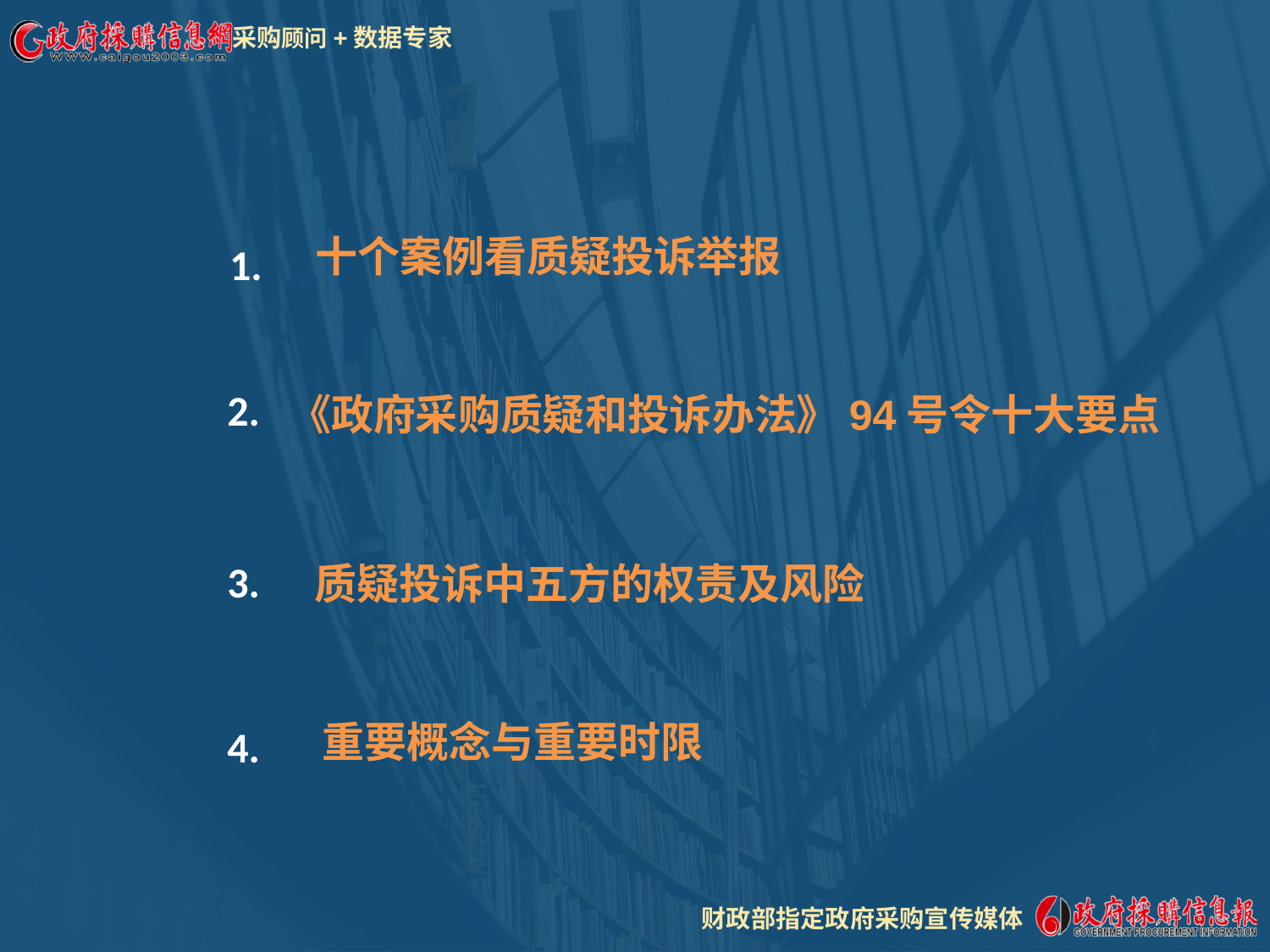

十个案例看质疑投诉举报
         1.
《政府采购质疑和投诉办法》94号令十大要点
         2.
         3.
质疑投诉中五方的权责及风险
重要概念与重要时限
         4.